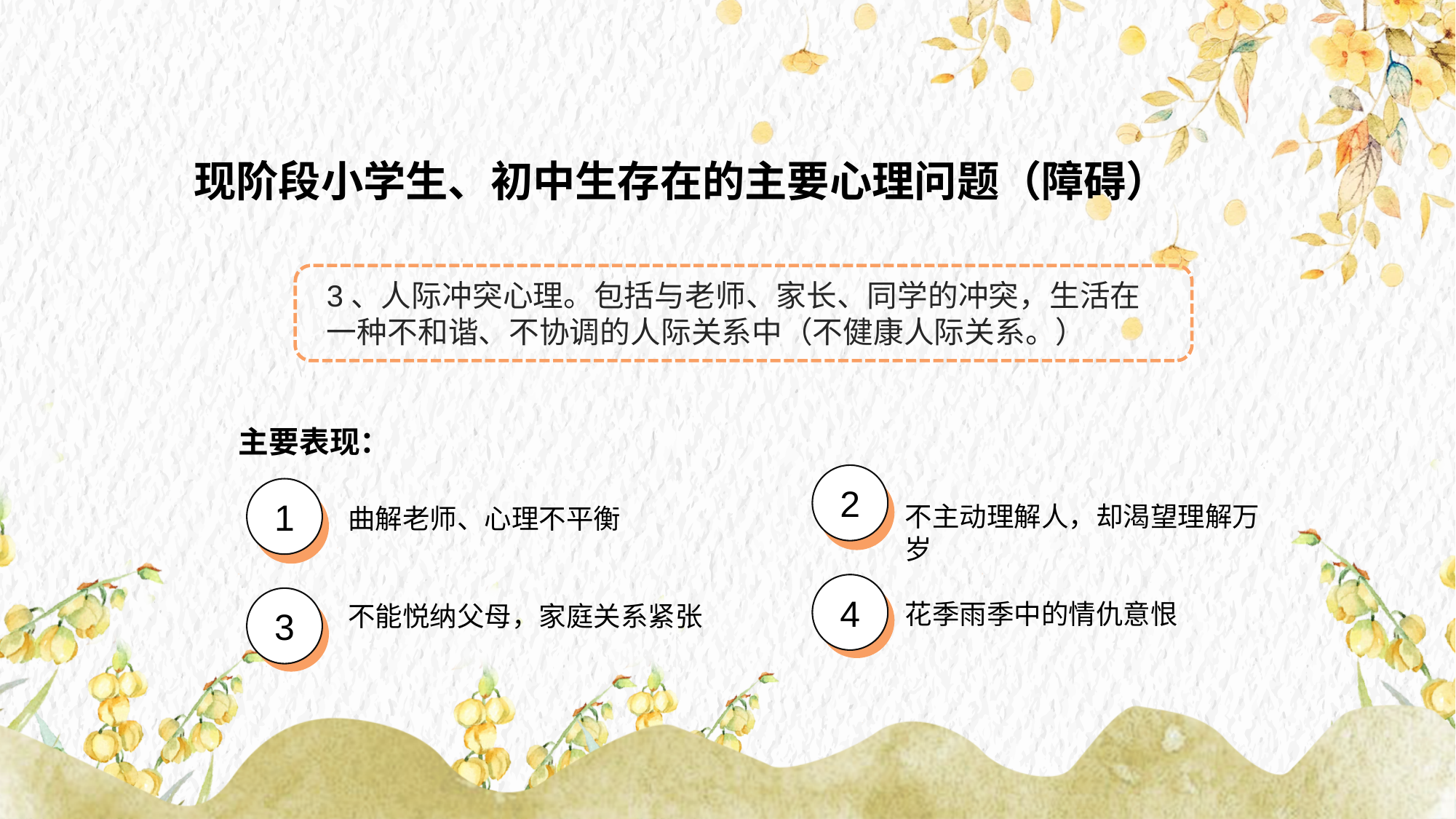

现阶段小学生、初中生存在的主要心理问题（障碍）

3、人际冲突心理。包括与老师、家长、同学的冲突，生活在一种不和谐、不协调的人际关系中（不健康人际关系。）
主要表现：
2

4

1

3

不主动理解人，却渴望理解万岁
曲解老师、心理不平衡
花季雨季中的情仇意恨
不能悦纳父母，家庭关系紧张